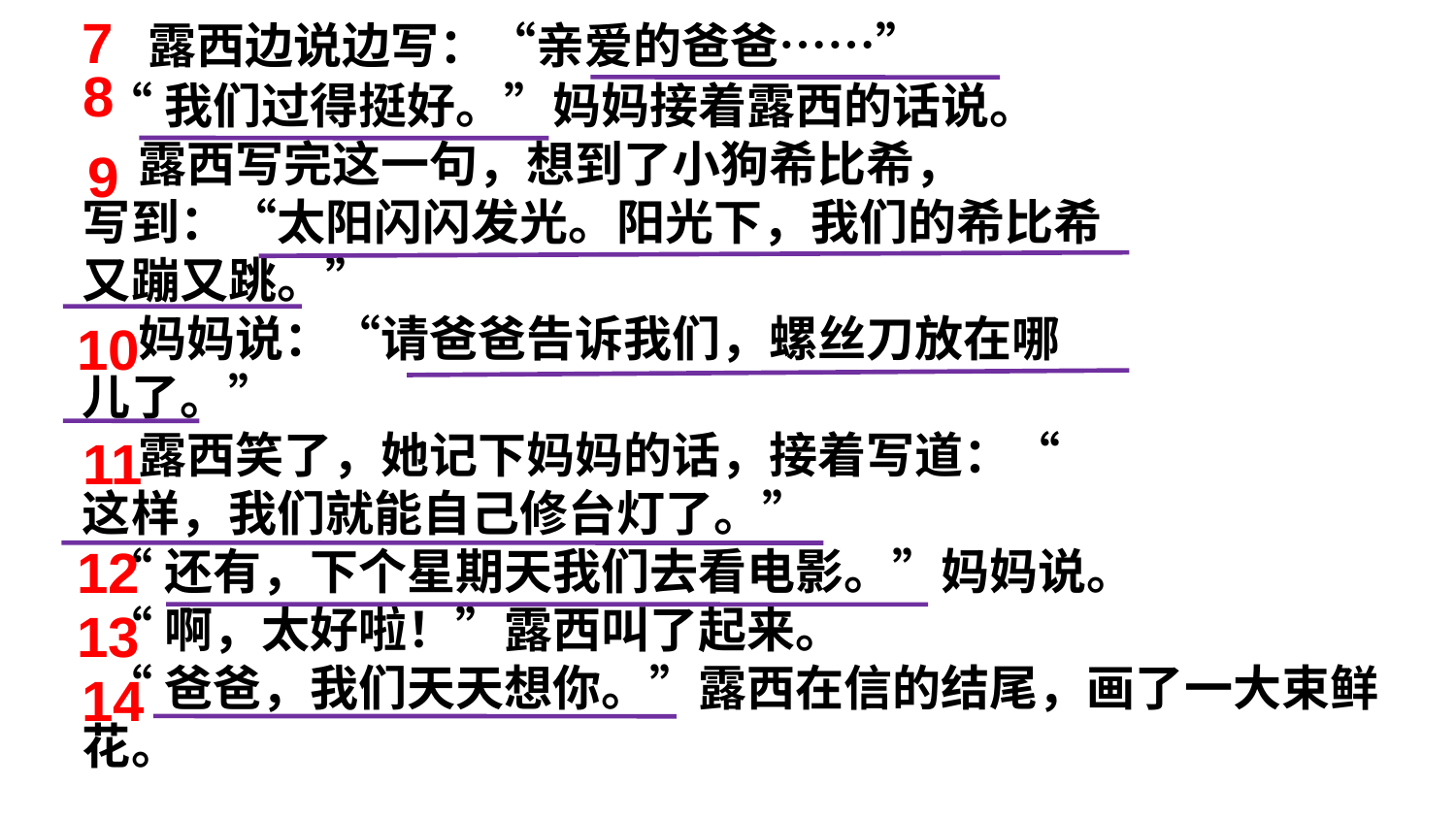

7
    露西边说边写：“亲爱的爸爸……”
  “我们过得挺好。”妈妈接着露西的话说。
    露西写完这一句，想到了小狗希比希，
写到：“太阳闪闪发光。阳光下，我们的希比希
又蹦又跳。”
    妈妈说：“请爸爸告诉我们，螺丝刀放在哪
儿了。”
    露西笑了，她记下妈妈的话，接着写道：“
这样，我们就能自己修台灯了。”
  “还有，下个星期天我们去看电影。”妈妈说。
  “啊，太好啦！”露西叫了起来。
  “爸爸，我们天天想你。”露西在信的结尾，画了一大束鲜花。
8
9
10
11
12
13
14